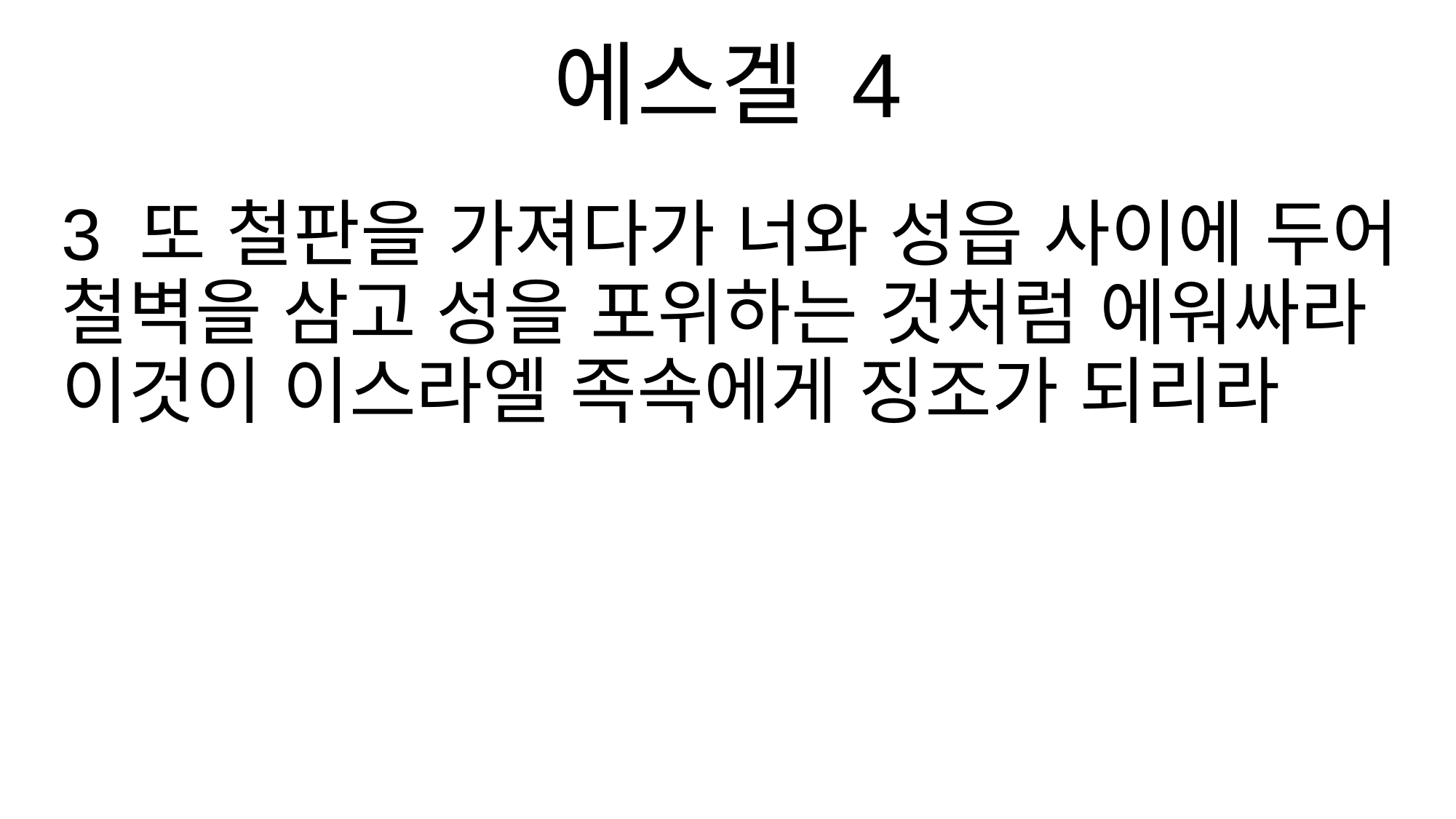

에스겔 4
3 또 철판을 가져다가 너와 성읍 사이에 두어 철벽을 삼고 성을 포위하는 것처럼 에워싸라 이것이 이스라엘 족속에게 징조가 되리라